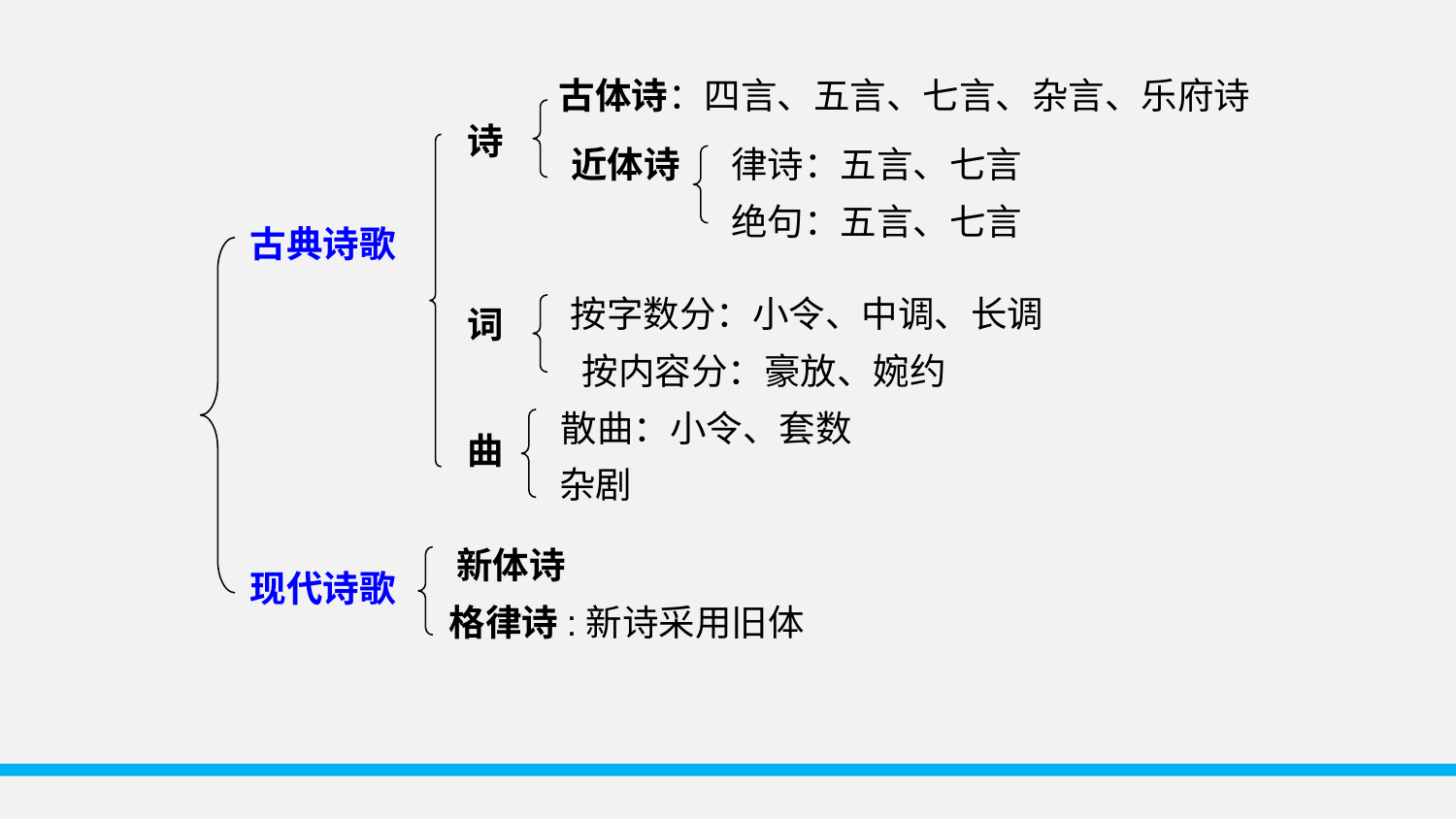

古体诗：四言、五言、七言、杂言、乐府诗

诗

近体诗
律诗：五言、七言

绝句：五言、七言
古典诗歌

按字数分：小令、中调、长调
词

按内容分：豪放、婉约
散曲：小令、套数

曲
杂剧
新体诗

现代诗歌
格律诗:新诗采用旧体